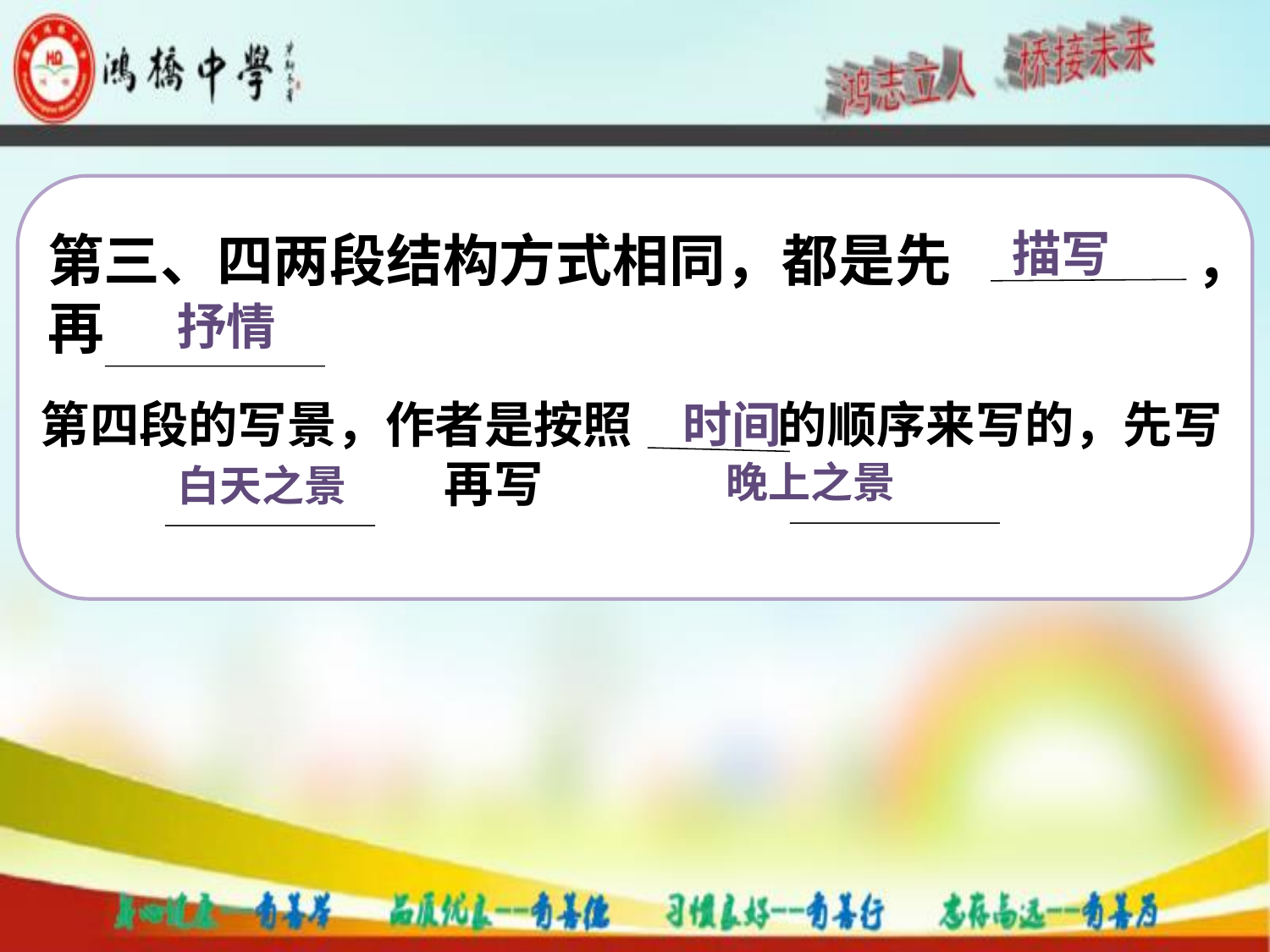

描写
第三、四两段结构方式相同，都是先                   ，再

抒情

第四段的写景，作者是按照             的顺序来写的，先写                                     再写
时间

晚上之景
白天之景